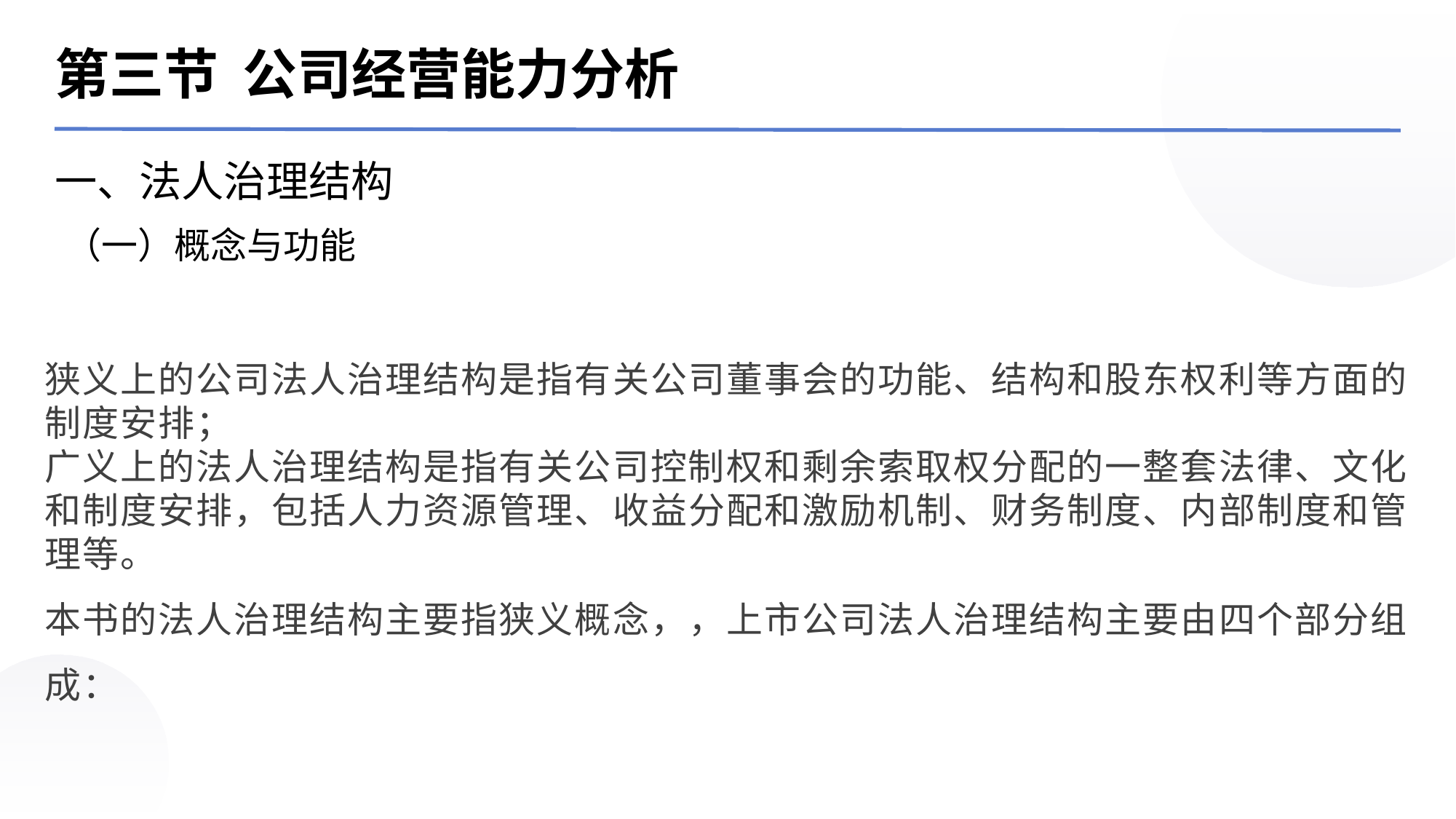

第三节  公司经营能力分析
一、法人治理结构
（一）概念与功能
狭义上的公司法人治理结构是指有关公司董事会的功能、结构和股东权利等方面的制度安排；
广义上的法人治理结构是指有关公司控制权和剩余索取权分配的一整套法律、文化和制度安排，包括人力资源管理、收益分配和激励机制、财务制度、内部制度和管理等。
本书的法人治理结构主要指狭义概念，，上市公司法人治理结构主要由四个部分组成：

44